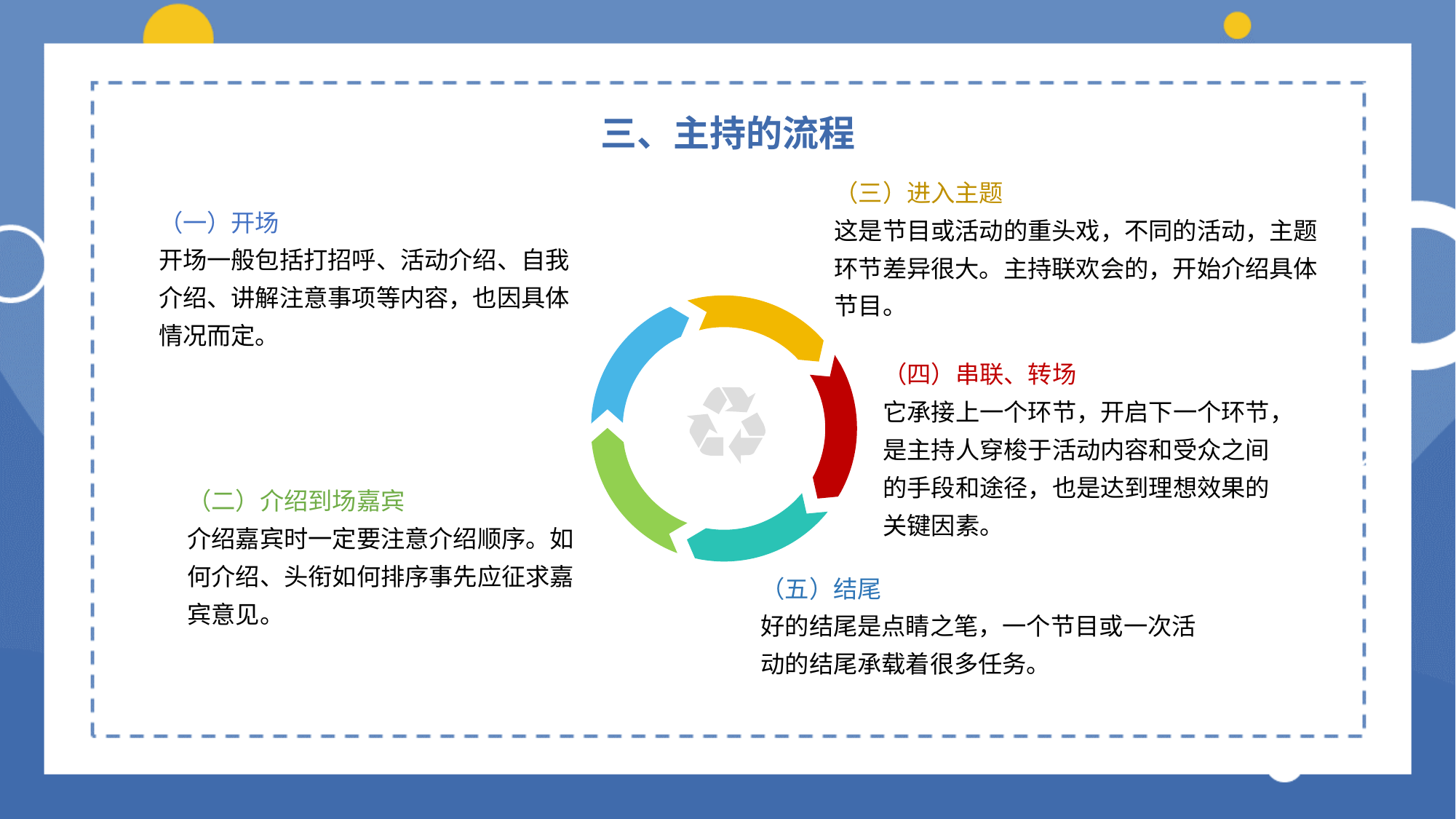

三、主持的流程
（三）进入主题
这是节目或活动的重头戏，不同的活动，主题环节差异很大。主持联欢会的，开始介绍具体节目。
（一）开场
开场一般包括打招呼、活动介绍、自我介绍、讲解注意事项等内容，也因具体情况而定。

（四）串联、转场
它承接上一个环节，开启下一个环节，是主持人穿梭于活动内容和受众之间的手段和途径，也是达到理想效果的关键因素。

（二）介绍到场嘉宾
介绍嘉宾时一定要注意介绍顺序。如何介绍、头衔如何排序事先应征求嘉宾意见。

（五）结尾
好的结尾是点睛之笔，一个节目或一次活动的结尾承载着很多任务。